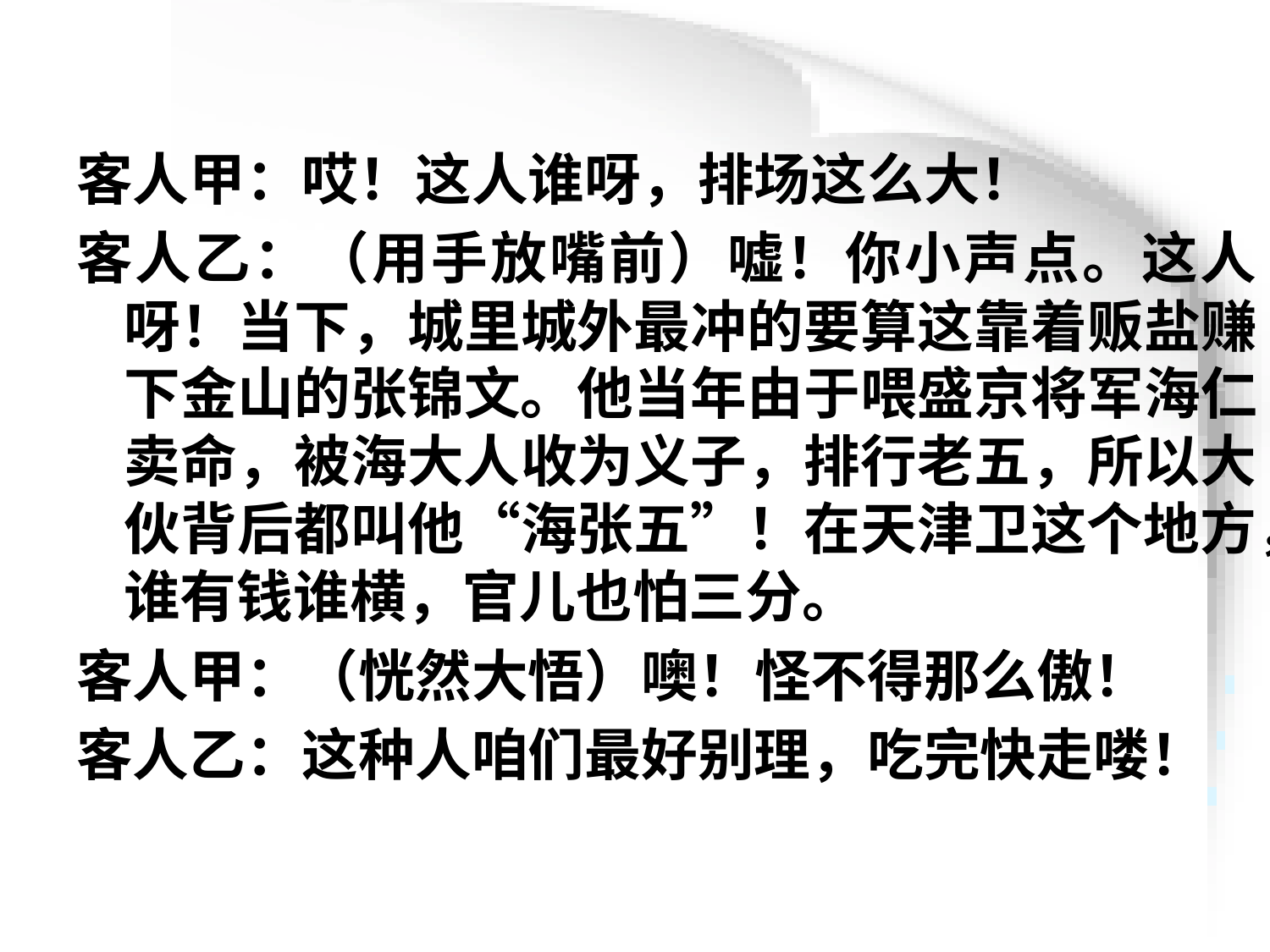

客人甲：哎！这人谁呀，排场这么大！
客人乙：（用手放嘴前）嘘！你小声点。这人呀！当下，城里城外最冲的要算这靠着贩盐赚下金山的张锦文。他当年由于喂盛京将军海仁卖命，被海大人收为义子，排行老五，所以大伙背后都叫他“海张五”！在天津卫这个地方，谁有钱谁横，官儿也怕三分。
客人甲：（恍然大悟）噢！怪不得那么傲！
客人乙：这种人咱们最好别理，吃完快走喽！